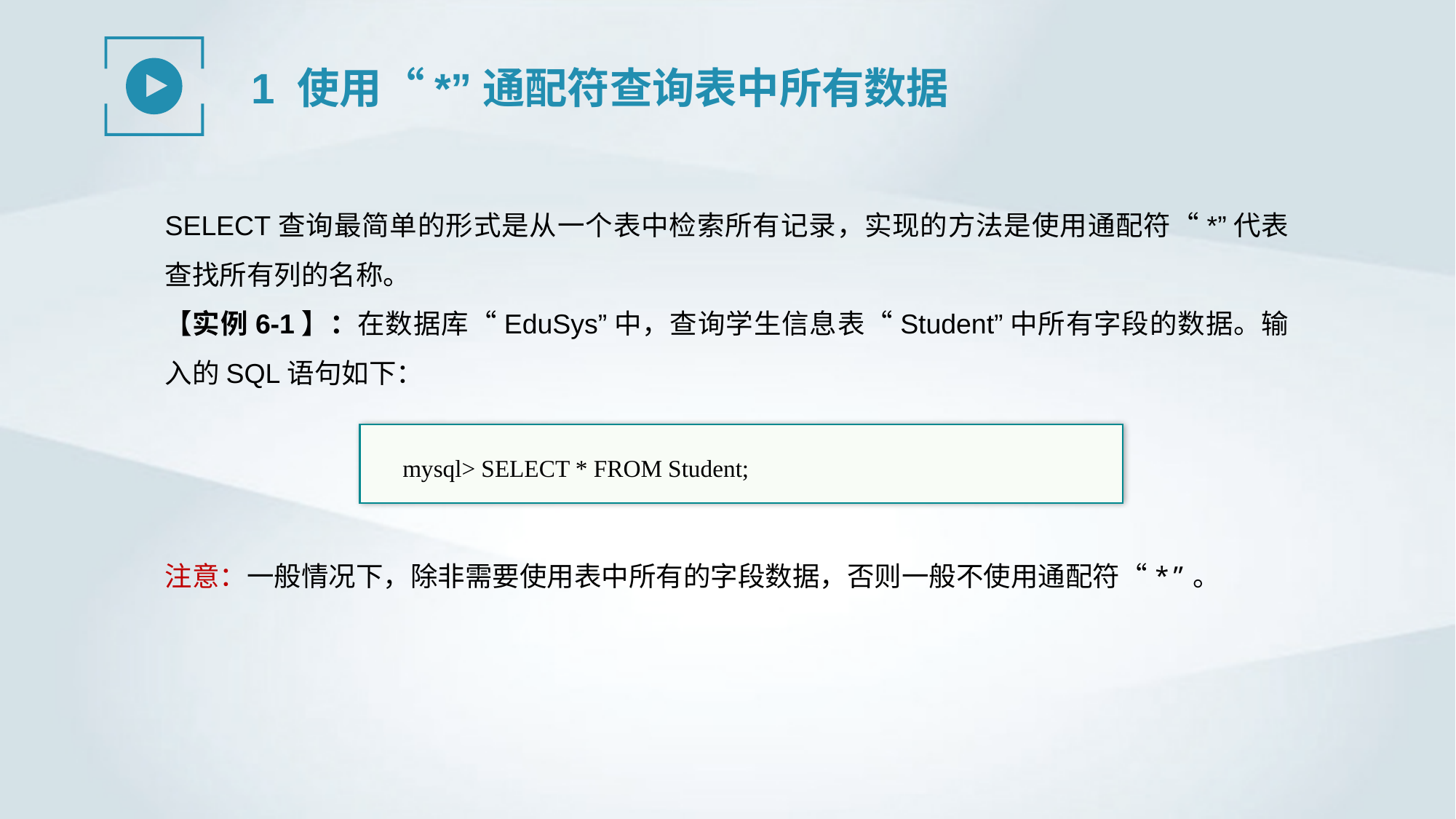

1 使用“*”通配符查询表中所有数据
SELECT查询最简单的形式是从一个表中检索所有记录，实现的方法是使用通配符“*”代表查找所有列的名称。
【实例6-1】：在数据库“EduSys”中，查询学生信息表“Student”中所有字段的数据。输入的SQL语句如下：

mysql> SELECT * FROM Student;
注意：一般情况下，除非需要使用表中所有的字段数据，否则一般不使用通配符“*”。